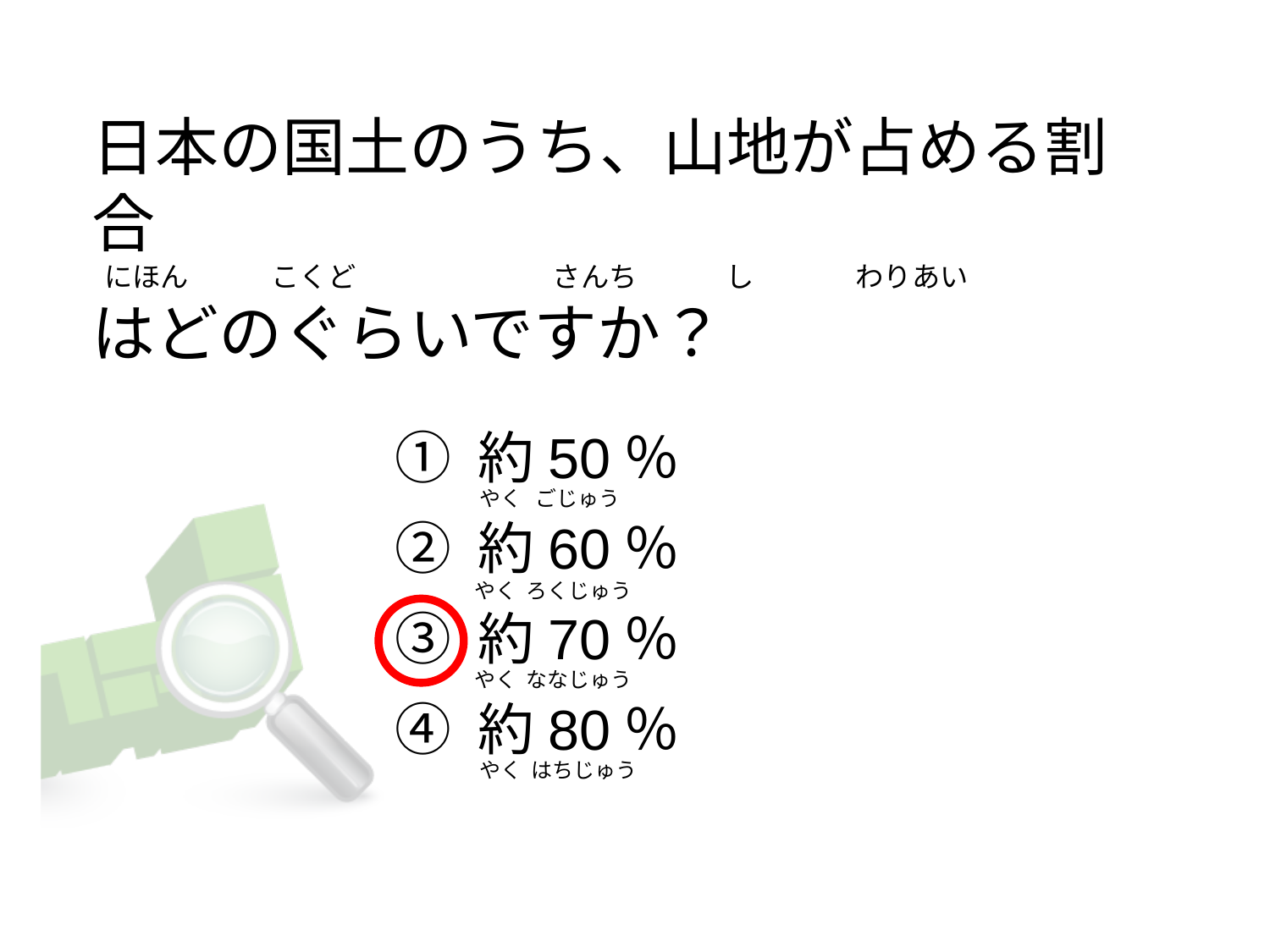

# 日本の国土のうち、山地が占める割合   にほん             こくど                               さんち              し                わりあい はどのぐらいですか？
① 約50％
② 約60％
③ 約70％
④ 約80％
やく   ごじゅう
やく  ろくじゅう

やく  ななじゅう
やく  はちじゅう